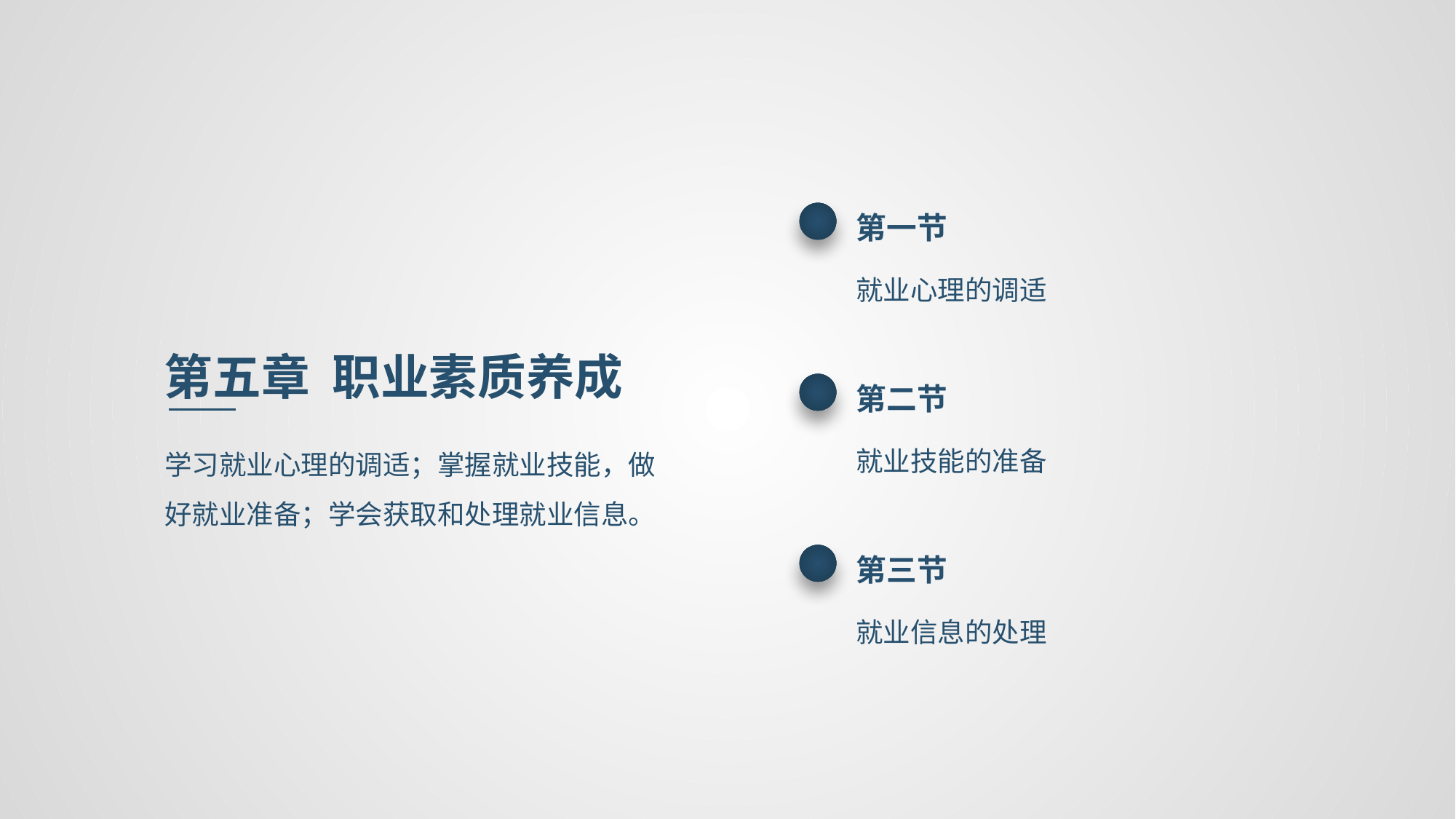

第一节
就业心理的调适
第五章  职业素质养成

第二节
就业技能的准备
学习就业心理的调适；掌握就业技能，做好就业准备；学会获取和处理就业信息。

第三节
就业信息的处理